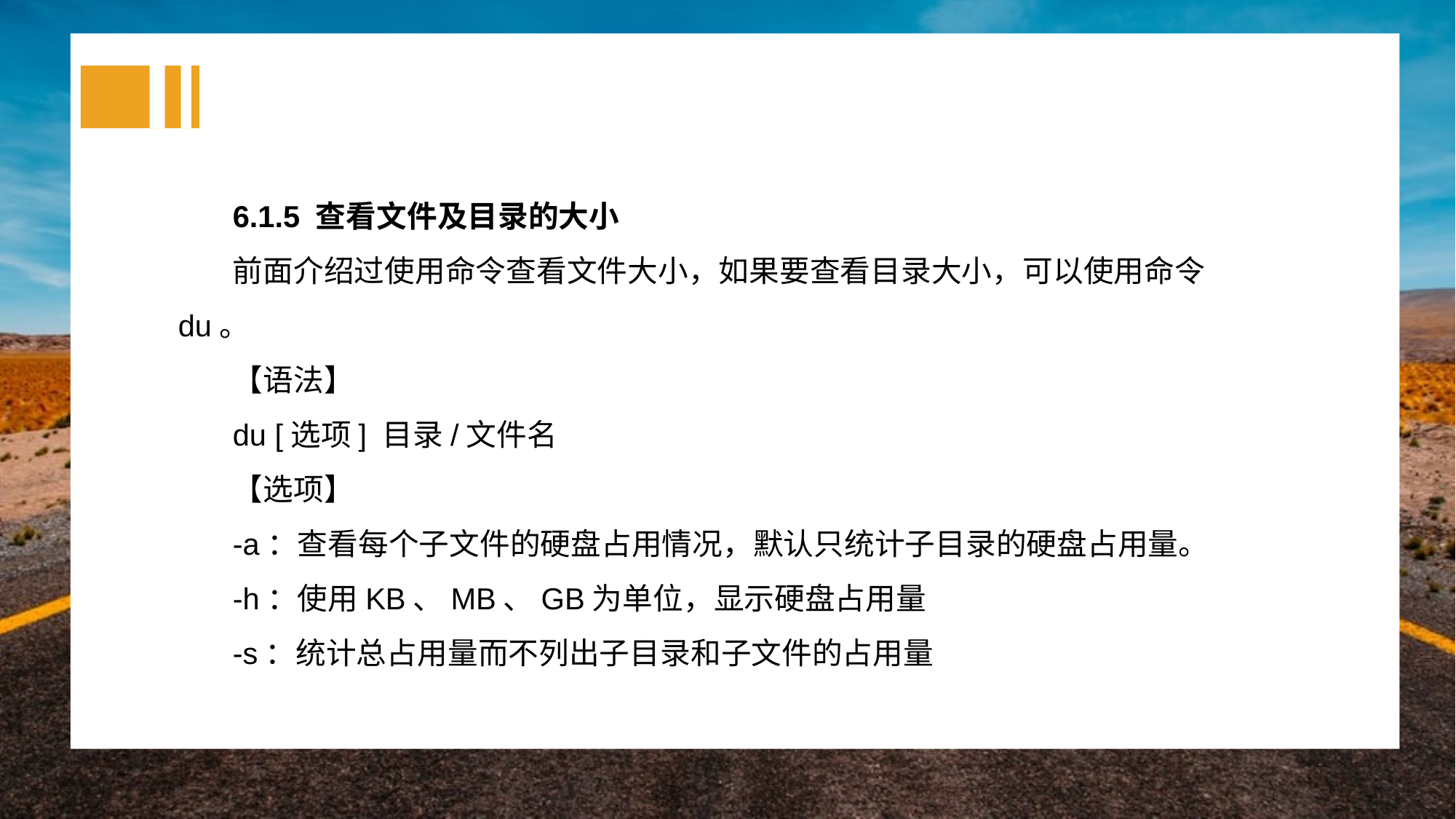

6.1.5 查看文件及目录的大小
前面介绍过使用命令查看文件大小，如果要查看目录大小，可以使用命令du。
【语法】
du [选项] 目录/文件名
【选项】
-a：查看每个子文件的硬盘占用情况，默认只统计子目录的硬盘占用量。
-h：使用KB、MB、GB为单位，显示硬盘占用量
-s：统计总占用量而不列出子目录和子文件的占用量